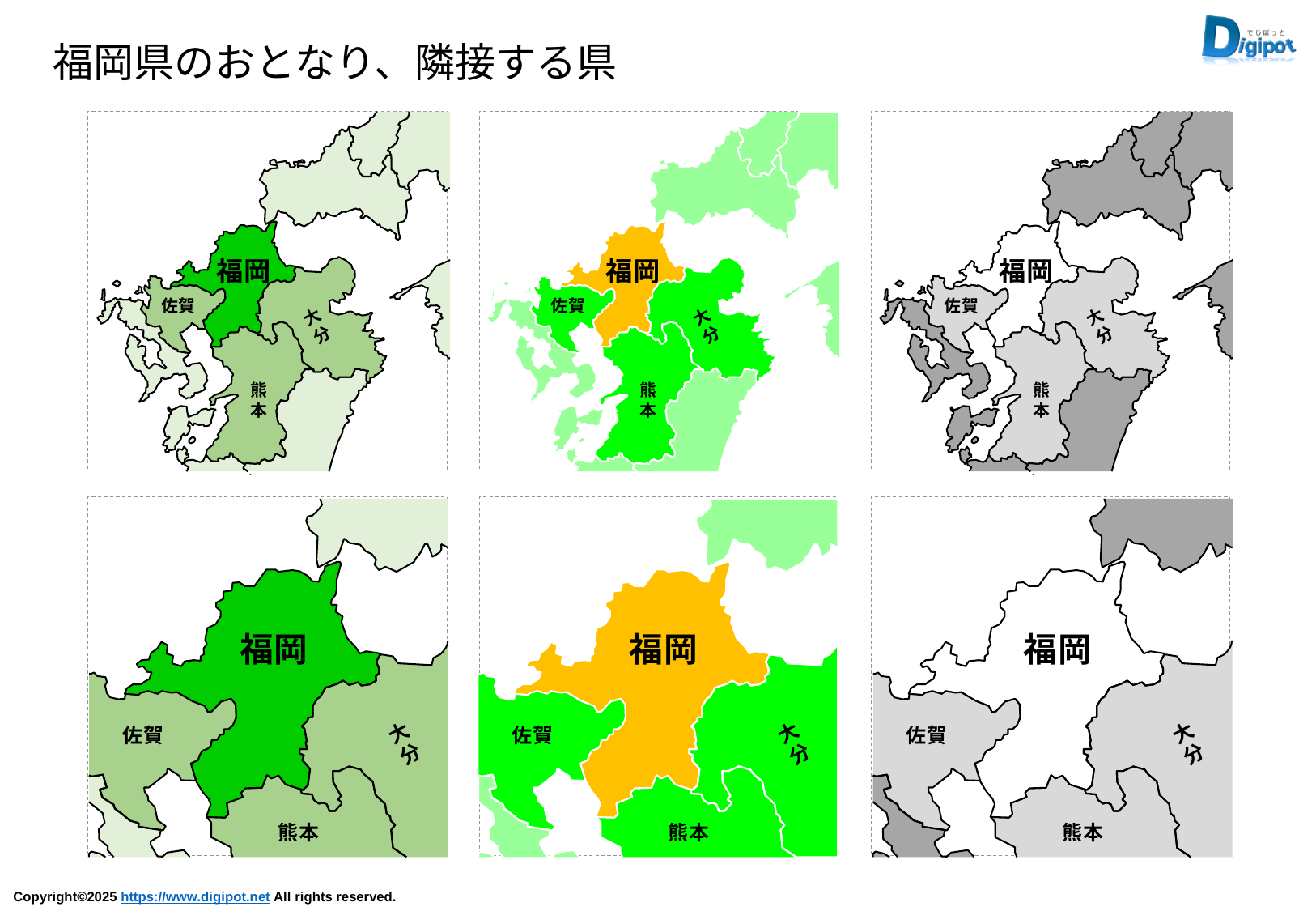

福岡県のおとなり、隣接する県

福岡
佐賀
大
分
熊
本

福岡
佐賀
大
分
熊
本

福岡
佐賀
大
分
熊
本

福岡
大
分
佐賀
熊本

福岡
大
分
佐賀
熊本

福岡
大
分
佐賀
熊本